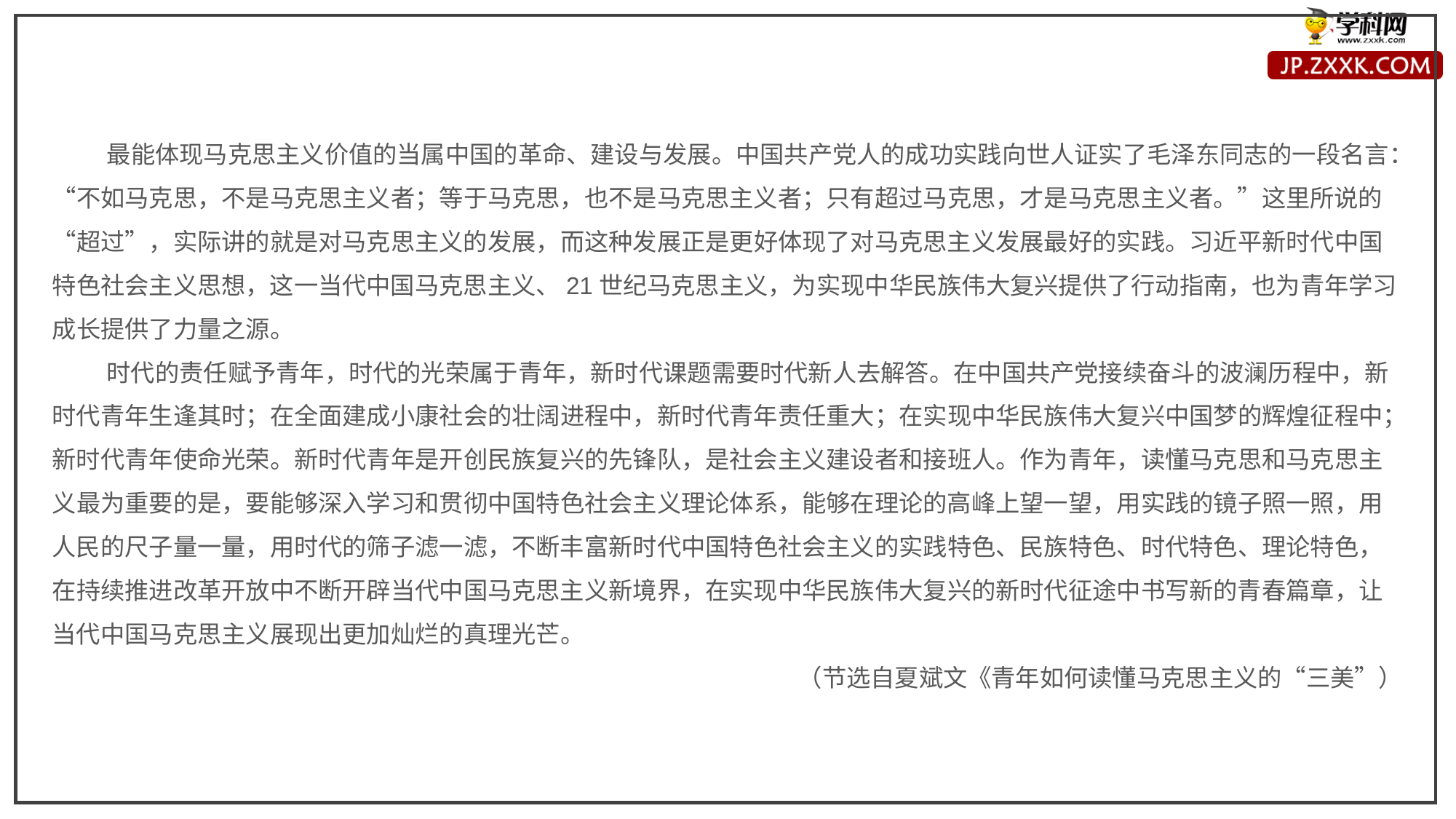

最能体现马克思主义价值的当属中国的革命、建设与发展。中国共产党人的成功实践向世人证实了毛泽东同志的一段名言：“不如马克思，不是马克思主义者；等于马克思，也不是马克思主义者；只有超过马克思，才是马克思主义者。”这里所说的“超过”，实际讲的就是对马克思主义的发展，而这种发展正是更好体现了对马克思主义发展最好的实践。习近平新时代中国特色社会主义思想，这一当代中国马克思主义、21世纪马克思主义，为实现中华民族伟大复兴提供了行动指南，也为青年学习成长提供了力量之源。
时代的责任赋予青年，时代的光荣属于青年，新时代课题需要时代新人去解答。在中国共产党接续奋斗的波澜历程中，新时代青年生逢其时；在全面建成小康社会的壮阔进程中，新时代青年责任重大；在实现中华民族伟大复兴中国梦的辉煌征程中；新时代青年使命光荣。新时代青年是开创民族复兴的先锋队，是社会主义建设者和接班人。作为青年，读懂马克思和马克思主义最为重要的是，要能够深入学习和贯彻中国特色社会主义理论体系，能够在理论的高峰上望一望，用实践的镜子照一照，用人民的尺子量一量，用时代的筛子滤一滤，不断丰富新时代中国特色社会主义的实践特色、民族特色、时代特色、理论特色，在持续推进改革开放中不断开辟当代中国马克思主义新境界，在实现中华民族伟大复兴的新时代征途中书写新的青春篇章，让当代中国马克思主义展现出更加灿烂的真理光芒。
（节选自夏斌文《青年如何读懂马克思主义的“三美”）